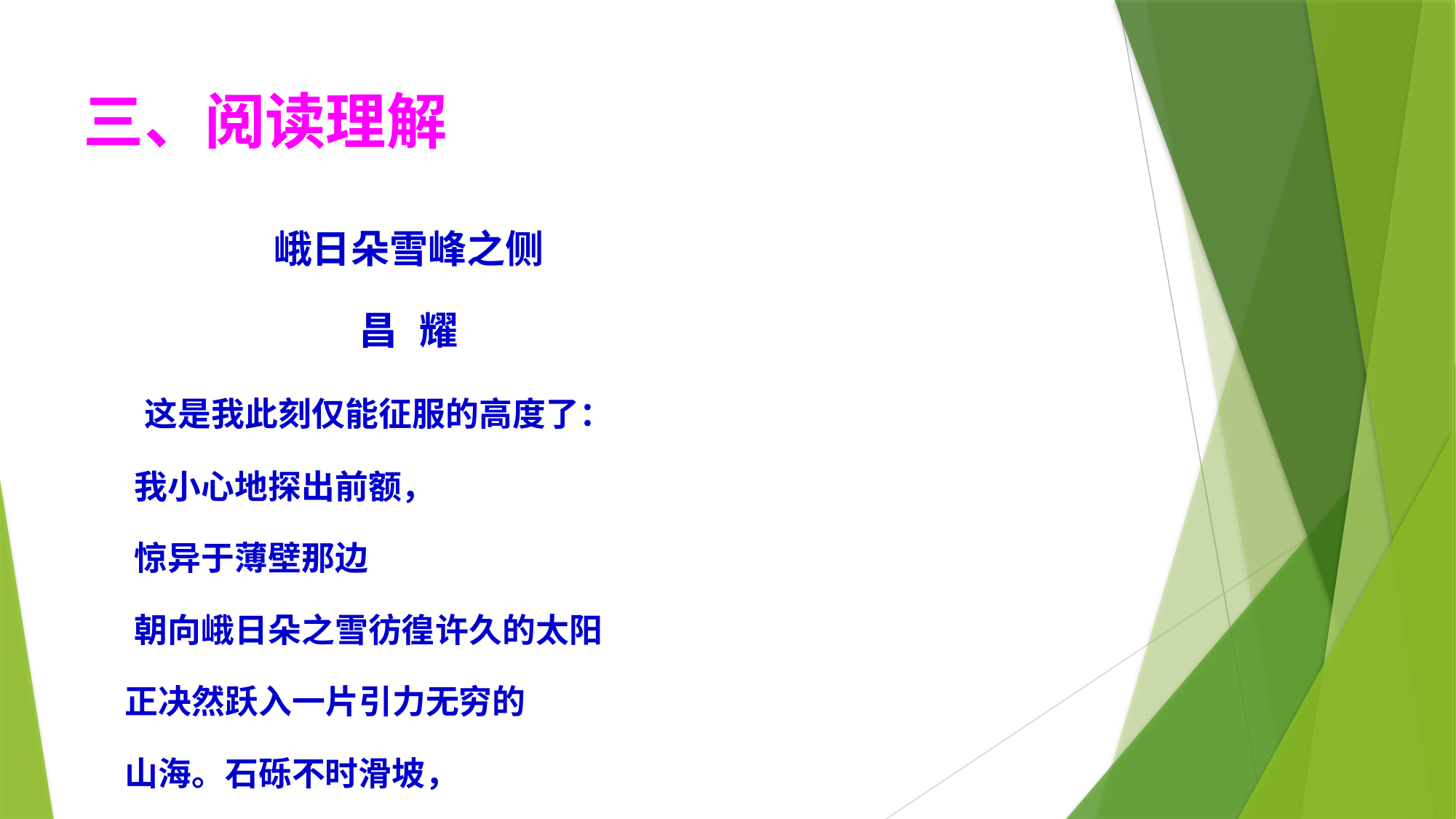

# 三、阅读理解
                   峨日朵雪峰之侧
                           昌  耀
       这是我此刻仅能征服的高度了：
       我小心地探出前额，
       惊异于薄壁那边
       朝向峨日朵之雪彷徨许久的太阳
      正决然跃入一片引力无穷的
      山海。石砾不时滑坡，